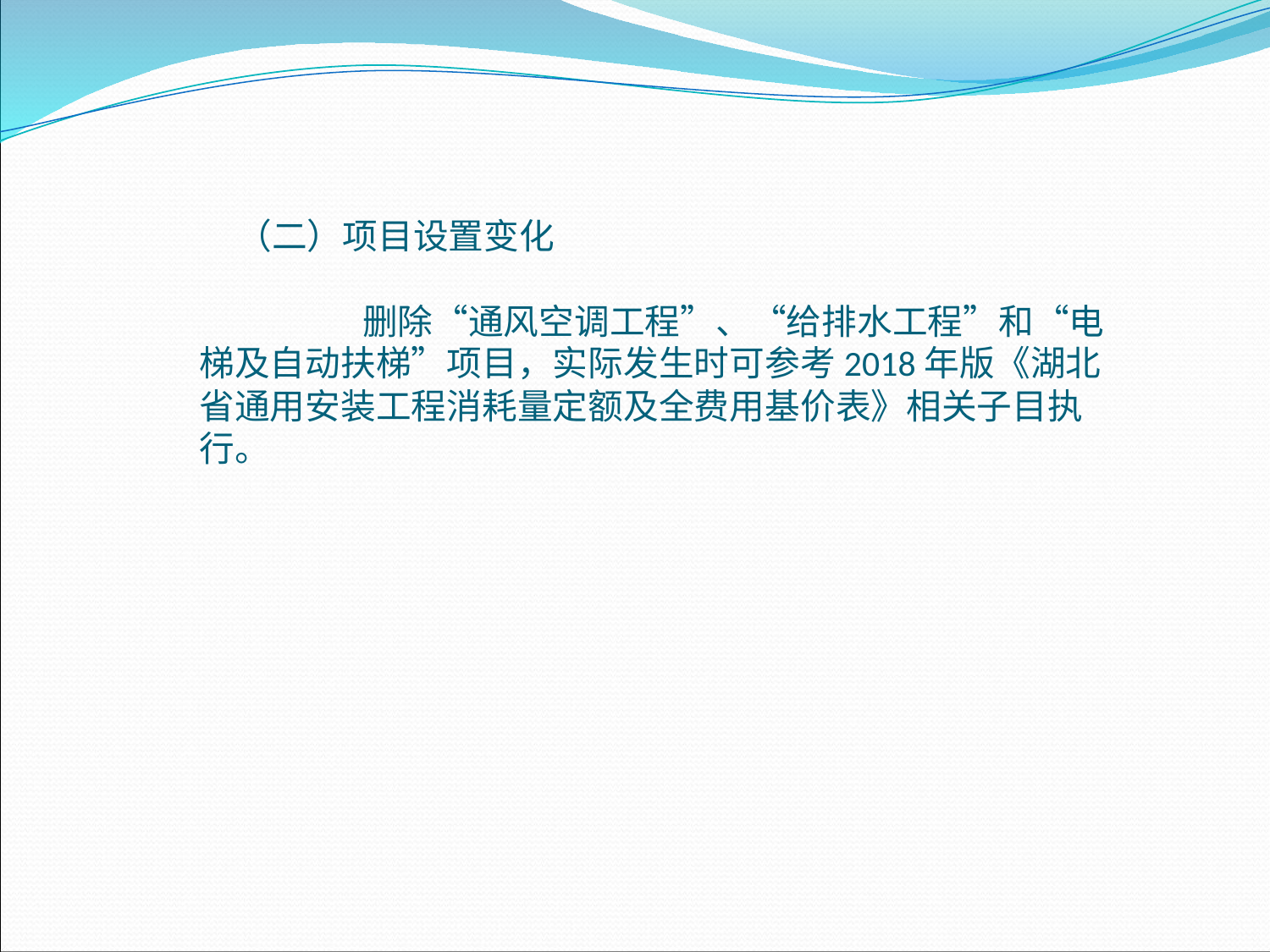

（二）项目设置变化
               删除“通风空调工程”、“给排水工程”和“电梯及自动扶梯”项目，实际发生时可参考2018年版《湖北省通用安装工程消耗量定额及全费用基价表》相关子目执行。